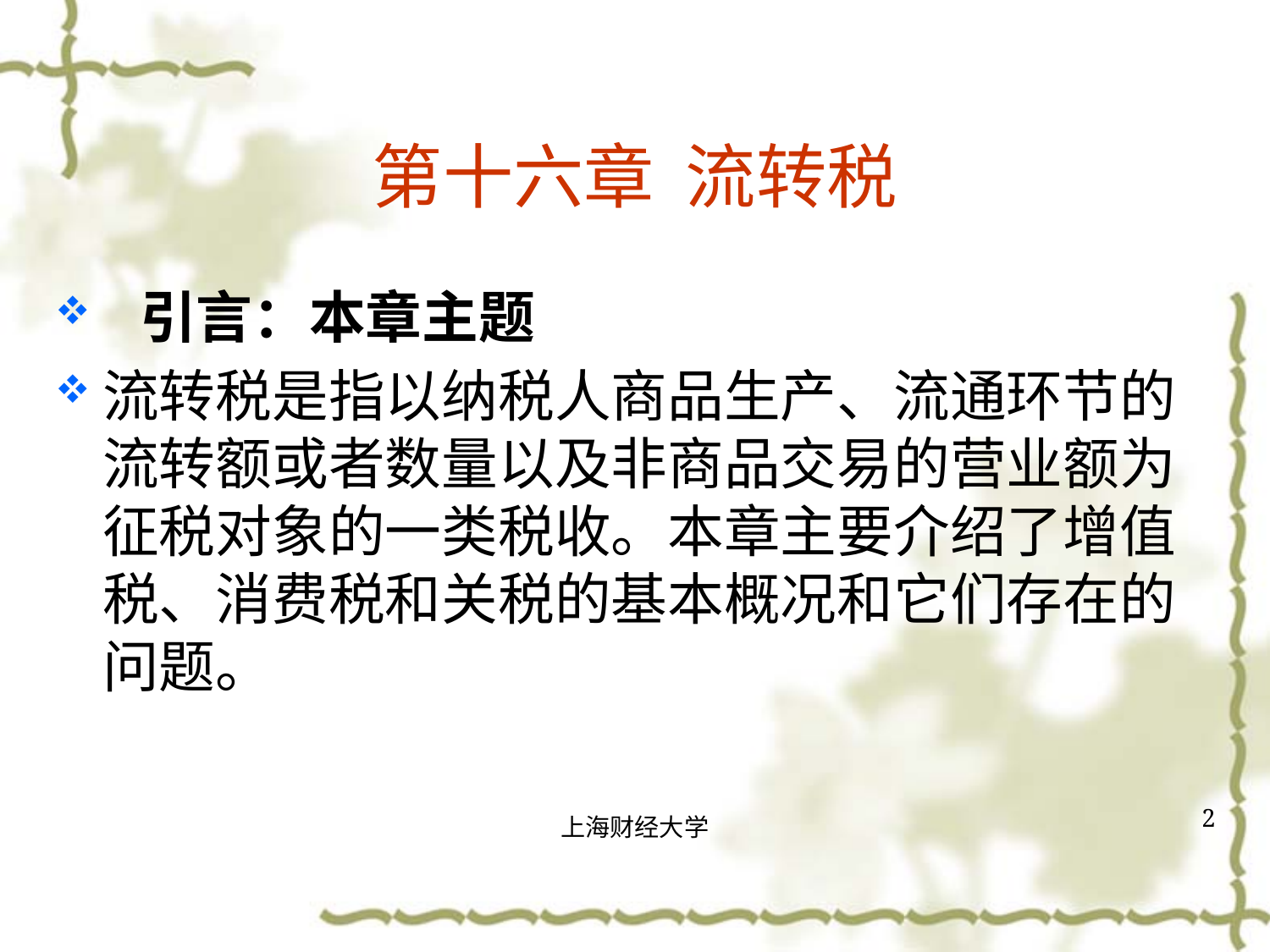

# 第十六章  流转税
引言：本章主题
流转税是指以纳税人商品生产、流通环节的流转额或者数量以及非商品交易的营业额为征税对象的一类税收。本章主要介绍了增值税、消费税和关税的基本概况和它们存在的问题。
2
上海财经大学